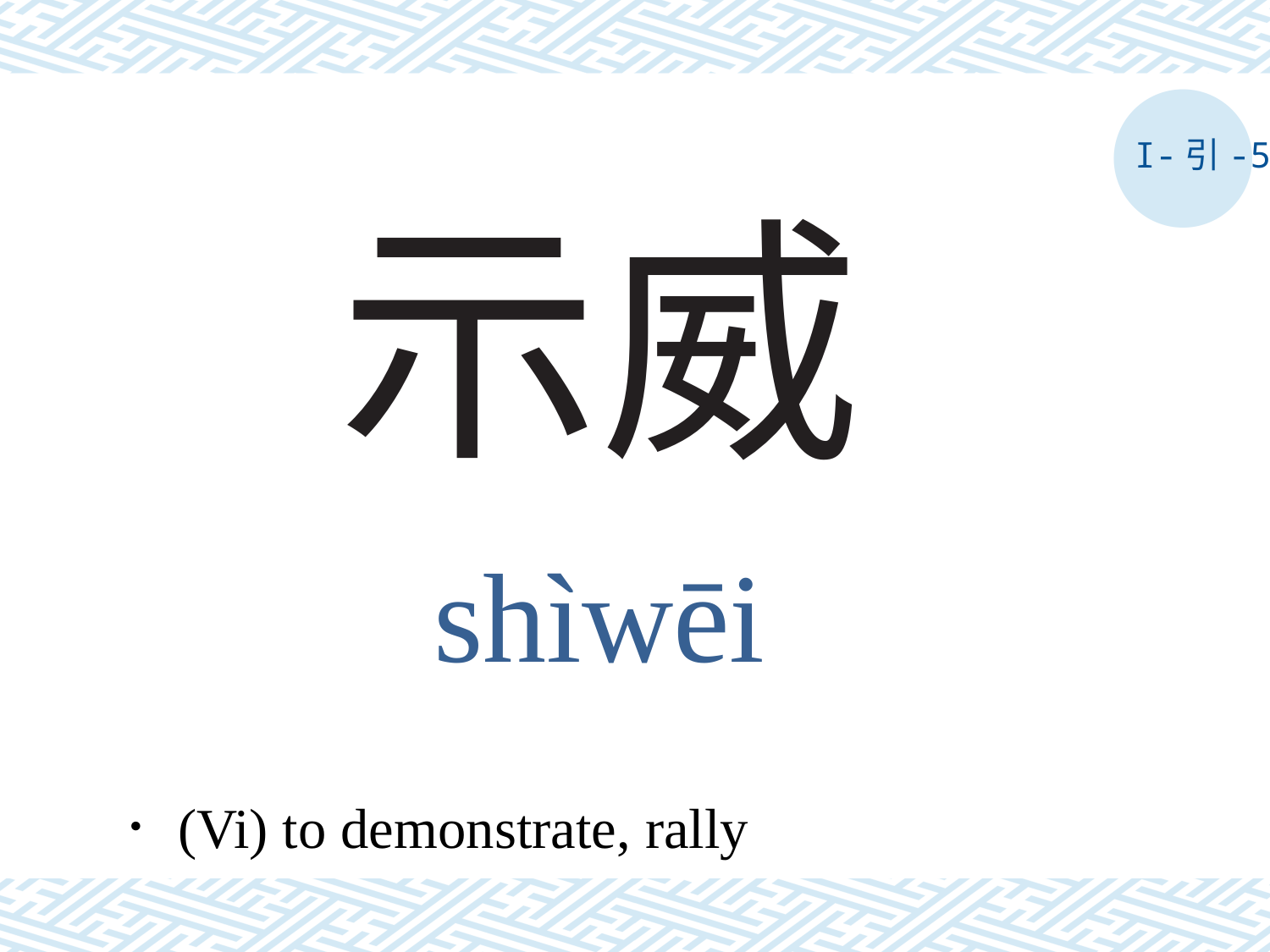

I-引-5

# 示威
shìwēi
．(Vi) to demonstrate, rally